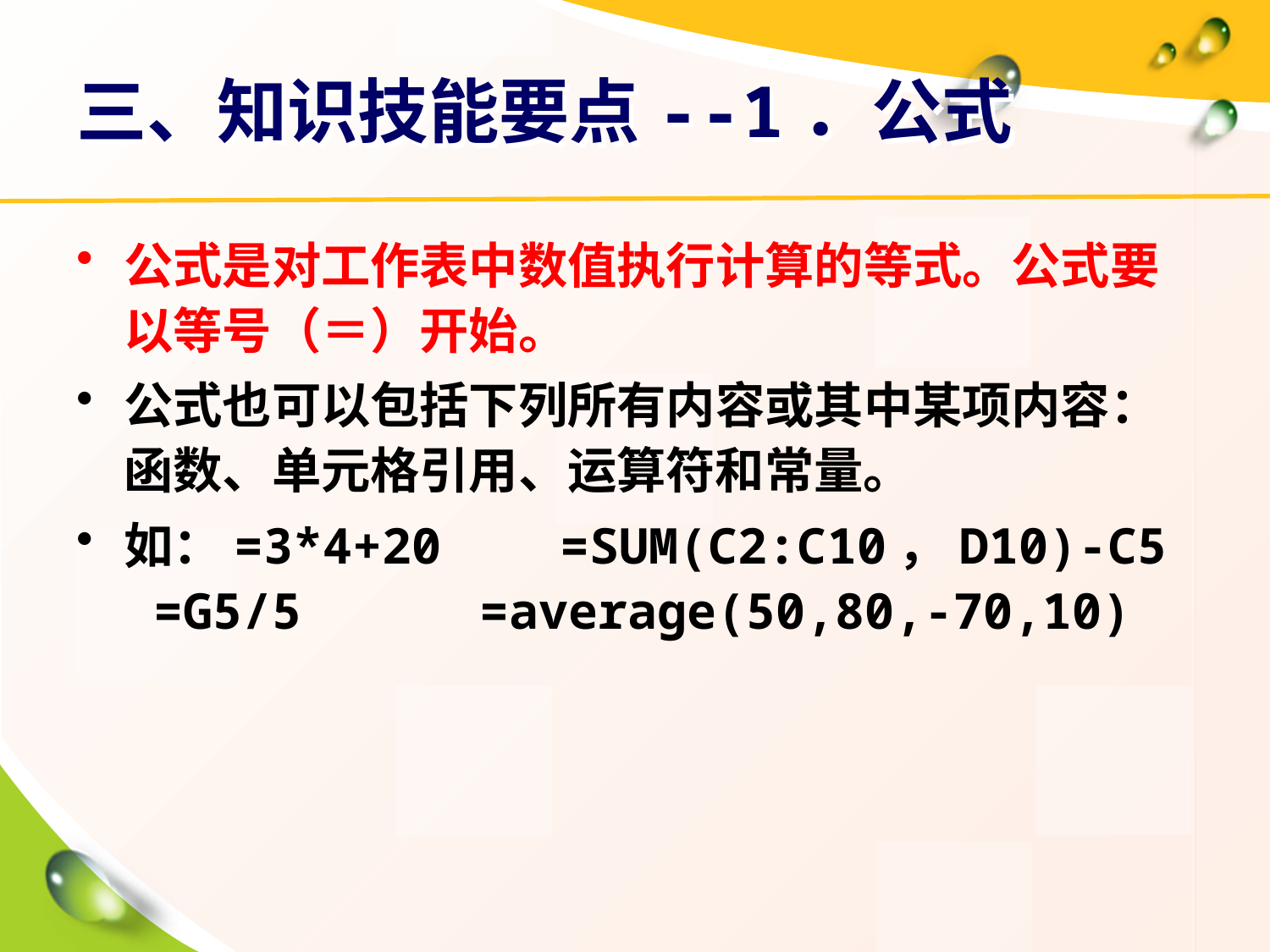

# 三、知识技能要点--1．公式
公式是对工作表中数值执行计算的等式。公式要以等号（＝）开始。
公式也可以包括下列所有内容或其中某项内容：函数、单元格引用、运算符和常量。
如：=3*4+20    =SUM(C2:C10，D10)-C5  =G5/5      =average(50,80,-70,10)